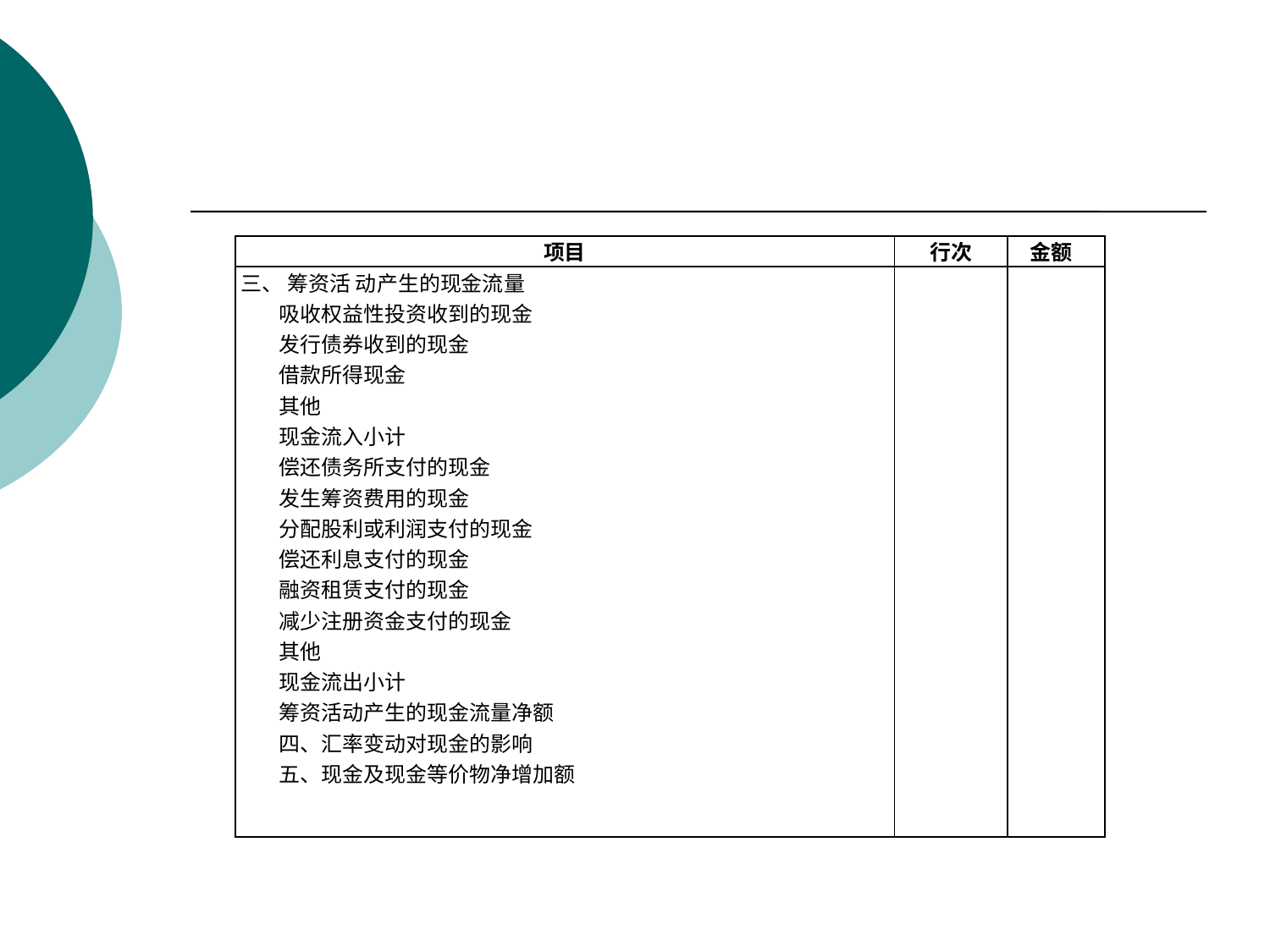

| 项目 | 行次 | 金额 |
| --- | --- | --- |
| 三、 筹资活 动产生的现金流量 吸收权益性投资收到的现金 发行债券收到的现金 借款所得现金 其他 现金流入小计 偿还债务所支付的现金 发生筹资费用的现金 分配股利或利润支付的现金 偿还利息支付的现金 融资租赁支付的现金 减少注册资金支付的现金 其他 现金流出小计 筹资活动产生的现金流量净额 四、汇率变动对现金的影响 五、现金及现金等价物净增加额 |  |  |